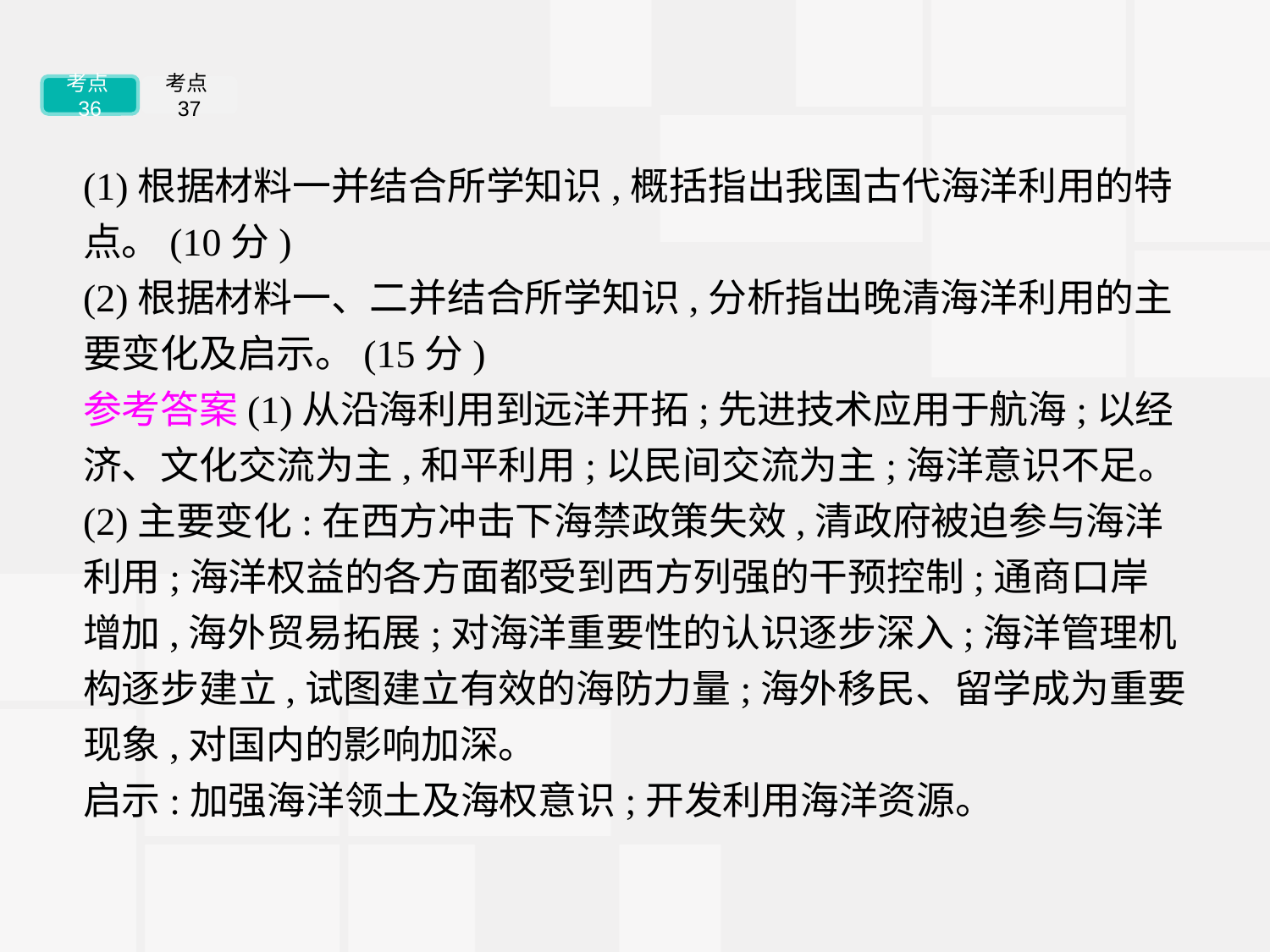

考点36
考点37
(1)根据材料一并结合所学知识,概括指出我国古代海洋利用的特点。(10分)
(2)根据材料一、二并结合所学知识,分析指出晚清海洋利用的主要变化及启示。(15分)
参考答案(1)从沿海利用到远洋开拓;先进技术应用于航海;以经济、文化交流为主,和平利用;以民间交流为主;海洋意识不足。
(2)主要变化:在西方冲击下海禁政策失效,清政府被迫参与海洋利用;海洋权益的各方面都受到西方列强的干预控制;通商口岸增加,海外贸易拓展;对海洋重要性的认识逐步深入;海洋管理机构逐步建立,试图建立有效的海防力量;海外移民、留学成为重要现象,对国内的影响加深。
启示:加强海洋领土及海权意识;开发利用海洋资源。